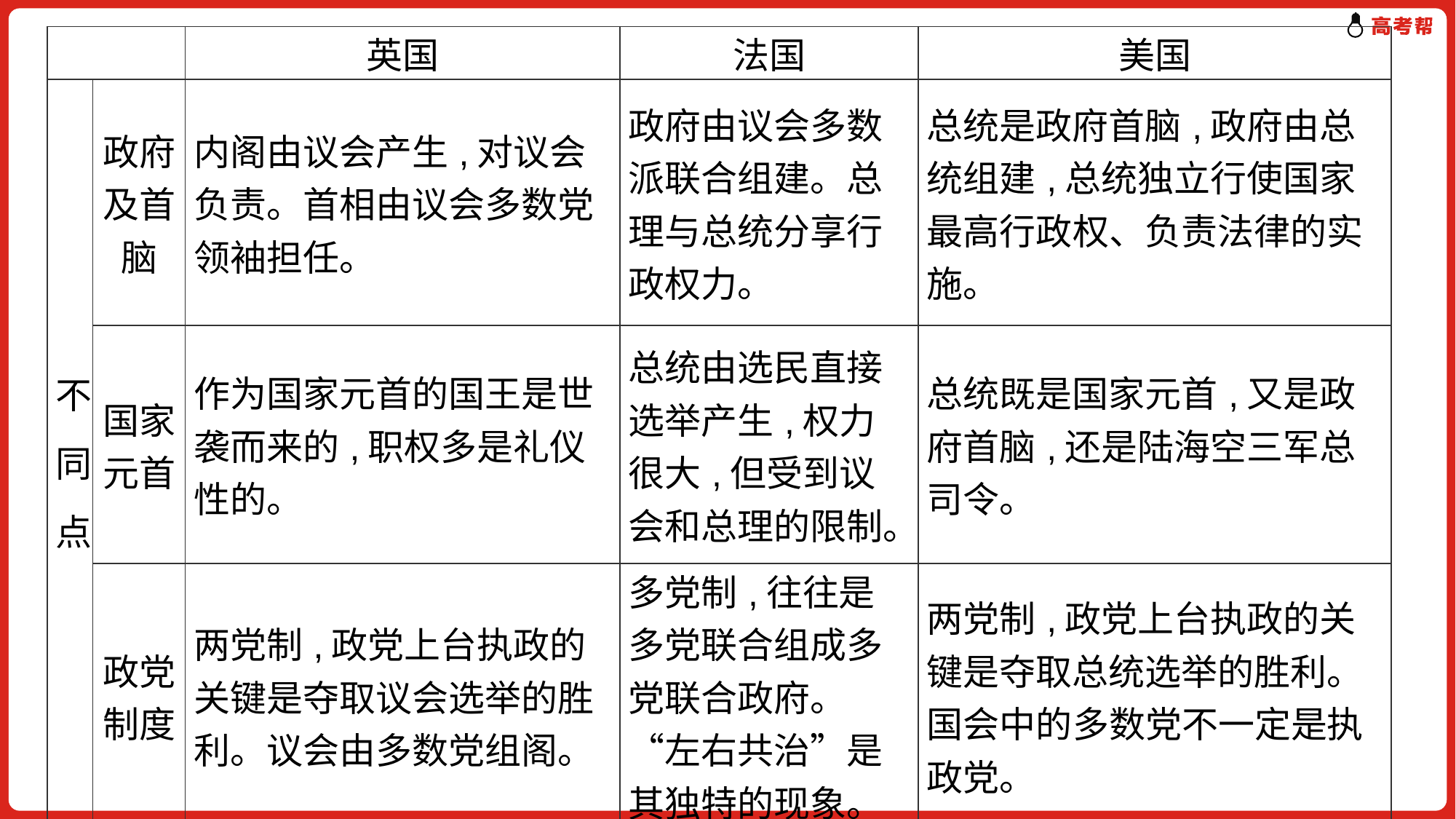

|  |  | 英国 | 法国 | 美国 |
| --- | --- | --- | --- | --- |
| 不同点 | 政府及首脑 | 内阁由议会产生,对议会负责。首相由议会多数党领袖担任。 | 政府由议会多数派联合组建。总理与总统分享行政权力。 | 总统是政府首脑,政府由总统组建,总统独立行使国家最高行政权、负责法律的实施。 |
|  | 国家元首 | 作为国家元首的国王是世袭而来的,职权多是礼仪性的。 | 总统由选民直接选举产生,权力很大,但受到议会和总理的限制。 | 总统既是国家元首,又是政府首脑,还是陆海空三军总司令。 |
|  | 政党制度 | 两党制,政党上台执政的关键是夺取议会选举的胜利。议会由多数党组阁。 | 多党制,往往是多党联合组成多党联合政府。“左右共治”是其独特的现象。 | 两党制,政党上台执政的关键是夺取总统选举的胜利。国会中的多数党不一定是执政党。 |